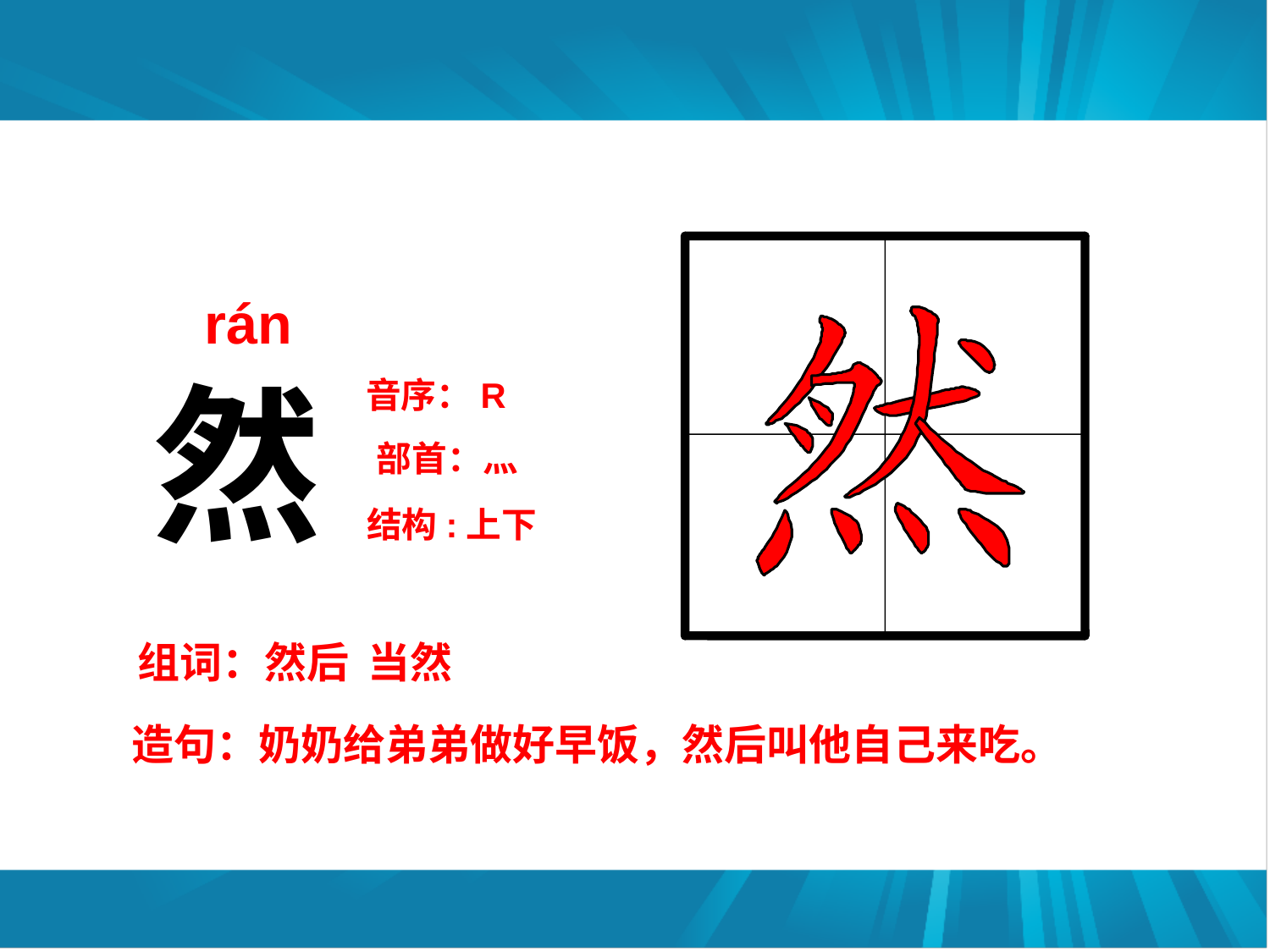

rán

然

音序：R

部首：灬
结构:上下

组词：然后  当然
造句：奶奶给弟弟做好早饭，然后叫他自己来吃。